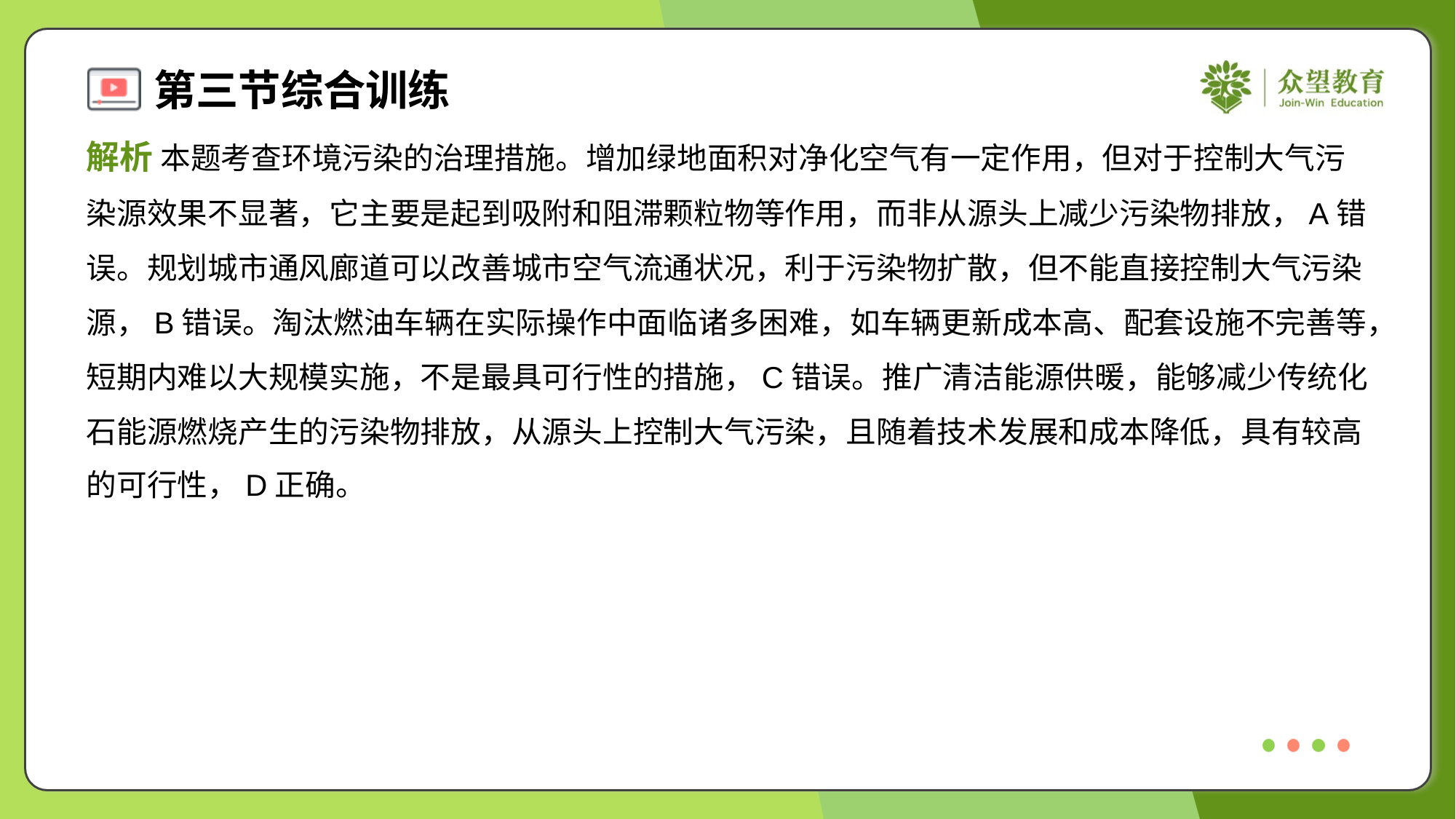

解析 本题考查环境污染的治理措施。增加绿地面积对净化空气有一定作用，但对于控制大气污
染源效果不显著，它主要是起到吸附和阻滞颗粒物等作用，而非从源头上减少污染物排放，A错
误。规划城市通风廊道可以改善城市空气流通状况，利于污染物扩散，但不能直接控制大气污染
源，B错误。淘汰燃油车辆在实际操作中面临诸多困难，如车辆更新成本高、配套设施不完善等，
短期内难以大规模实施，不是最具可行性的措施，C错误。推广清洁能源供暖，能够减少传统化
石能源燃烧产生的污染物排放，从源头上控制大气污染，且随着技术发展和成本降低，具有较高
的可行性，D正确。